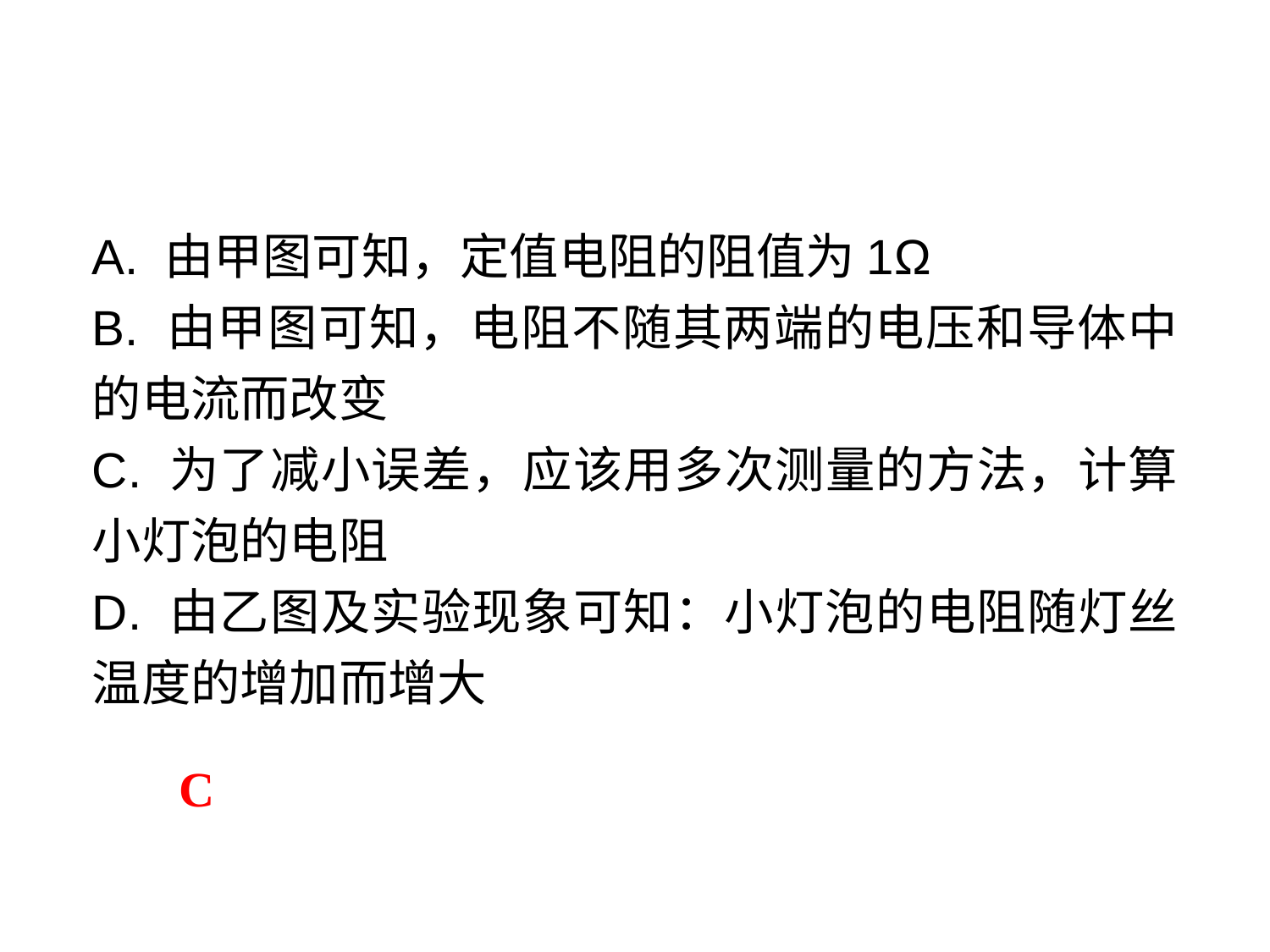

A. 由甲图可知，定值电阻的阻值为1Ω
B. 由甲图可知，电阻不随其两端的电压和导体中的电流而改变
C. 为了减小误差，应该用多次测量的方法，计算小灯泡的电阻
D. 由乙图及实验现象可知：小灯泡的电阻随灯丝温度的增加而增大
C